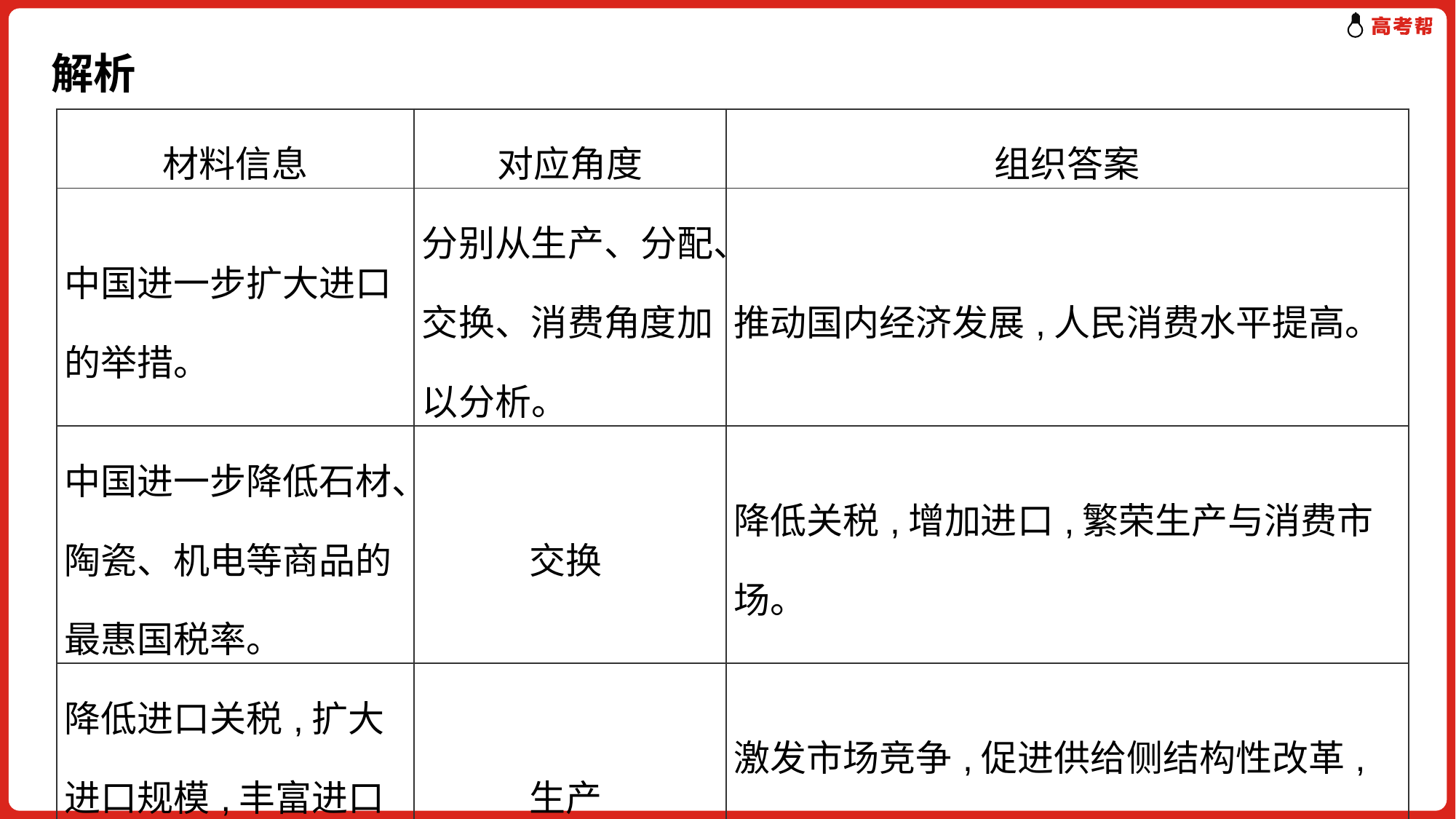

# 解析
| 材料信息 | 对应角度 | 组织答案 |
| --- | --- | --- |
| 中国进一步扩大进口的举措。 | 分别从生产、分配、交换、消费角度加以分析。 | 推动国内经济发展,人民消费水平提高。 |
| 中国进一步降低石材、陶瓷、机电等商品的最惠国税率。 | 交换 | 降低关税,增加进口,繁荣生产与消费市场。 |
| 降低进口关税,扩大进口规模,丰富进口商品种类。 | 生产 | 激发市场竞争,促进供给侧结构性改革,推动产业转型升级。 |